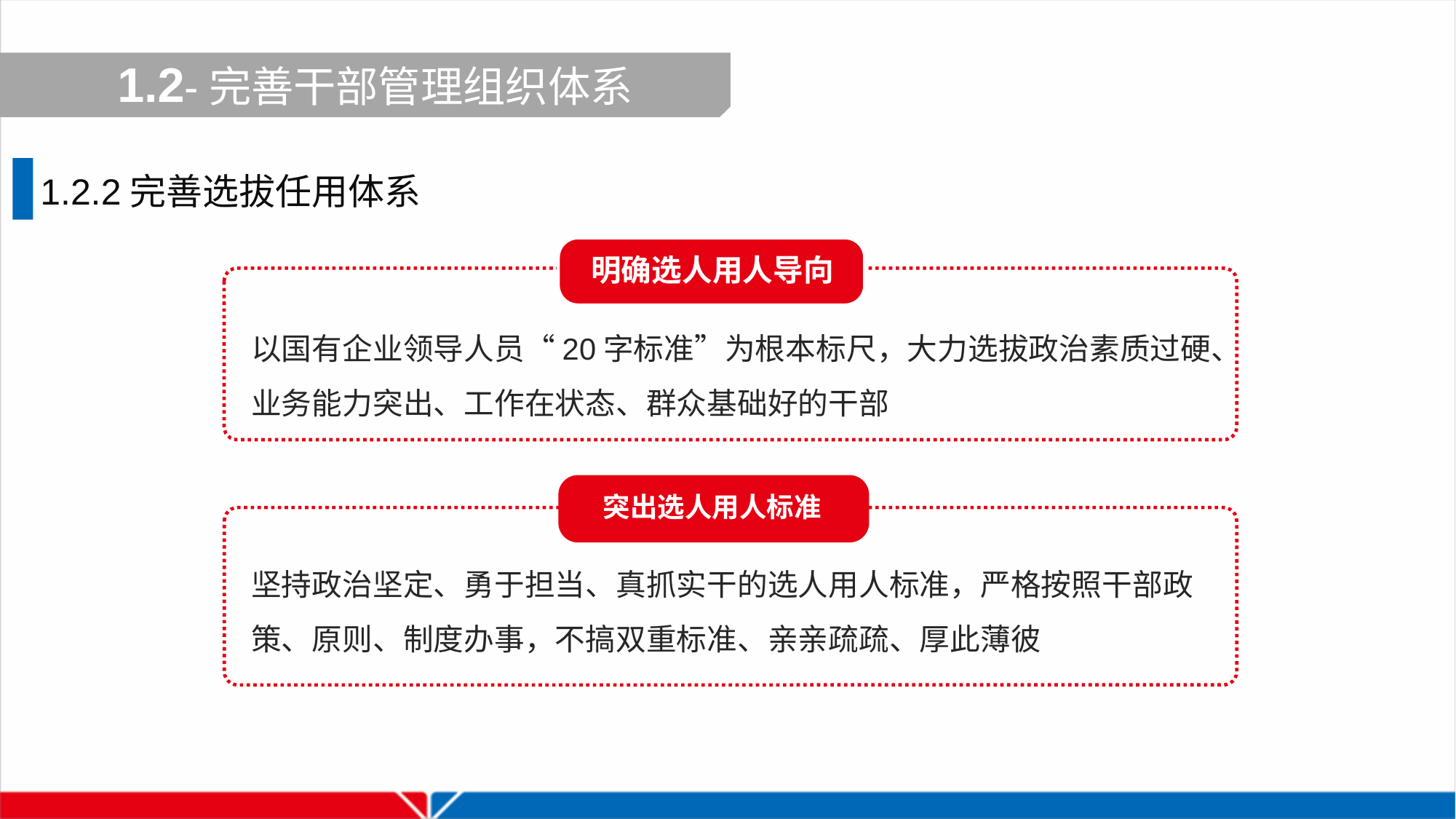

1.2-完善干部管理组织体系

1.2.2完善选拔任用体系

明确选人用人导向

以国有企业领导人员“20字标准”为根本标尺，大力选拔政治素质过硬、业务能力突出、工作在状态、群众基础好的干部

突出选人用人标准

坚持政治坚定、勇于担当、真抓实干的选人用人标准，严格按照干部政策、原则、制度办事，不搞双重标准、亲亲疏疏、厚此薄彼